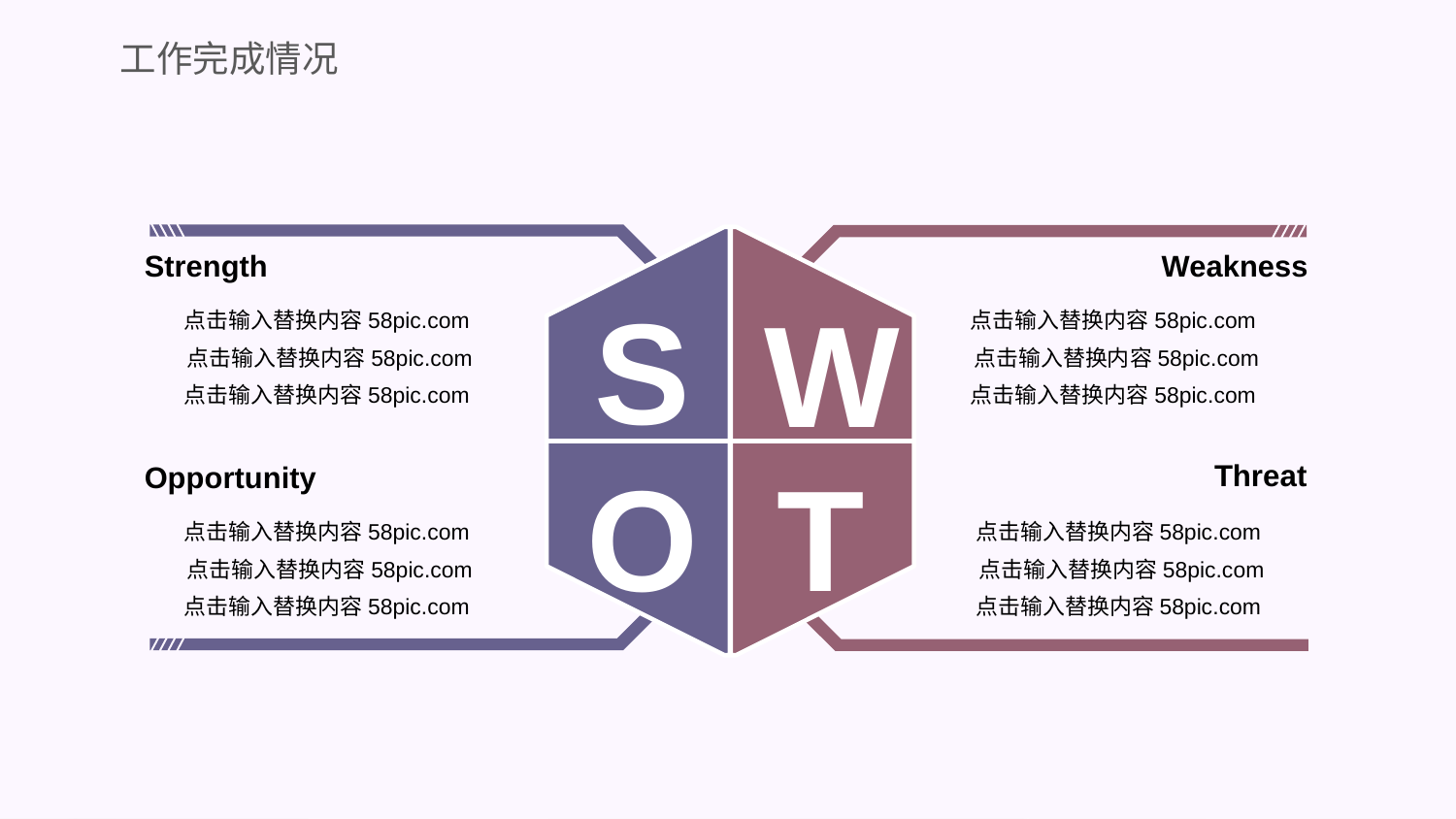

工作完成情况

Strength
Weakness
S
W
点击输入替换内容58pic.com
点击输入替换内容58pic.com
点击输入替换内容58pic.com

点击输入替换内容58pic.com
点击输入替换内容58pic.com
点击输入替换内容58pic.com

O

T
Threat
Opportunity
点击输入替换内容58pic.com
点击输入替换内容58pic.com
点击输入替换内容58pic.com
点击输入替换内容58pic.com
点击输入替换内容58pic.com
点击输入替换内容58pic.com